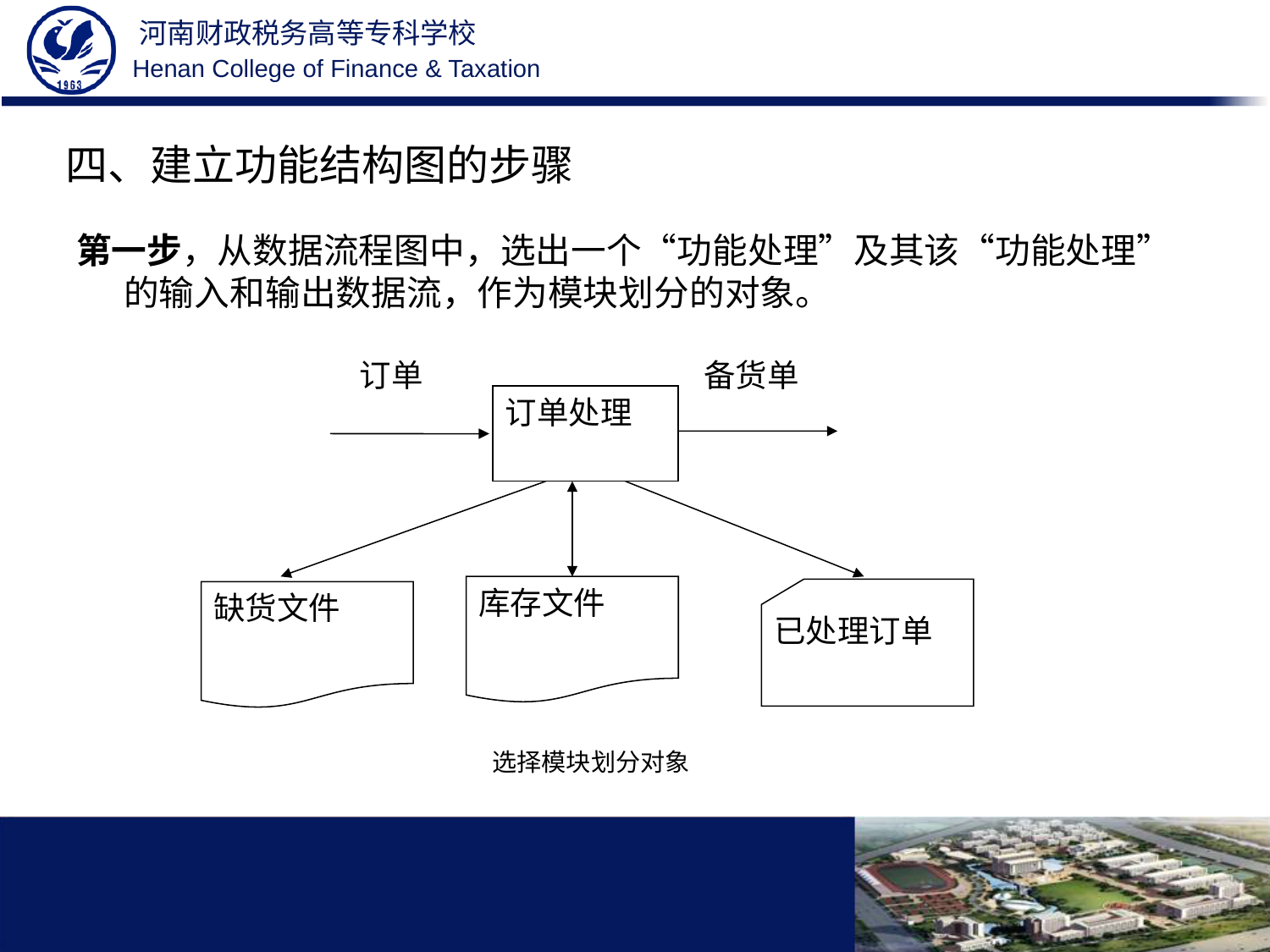

# 四、建立功能结构图的步骤
第一步，从数据流程图中，选出一个“功能处理”及其该“功能处理”的输入和输出数据流，作为模块划分的对象。

订单
备货单
订单处理

库存文件
已处理订单
缺货文件
   选择模块划分对象